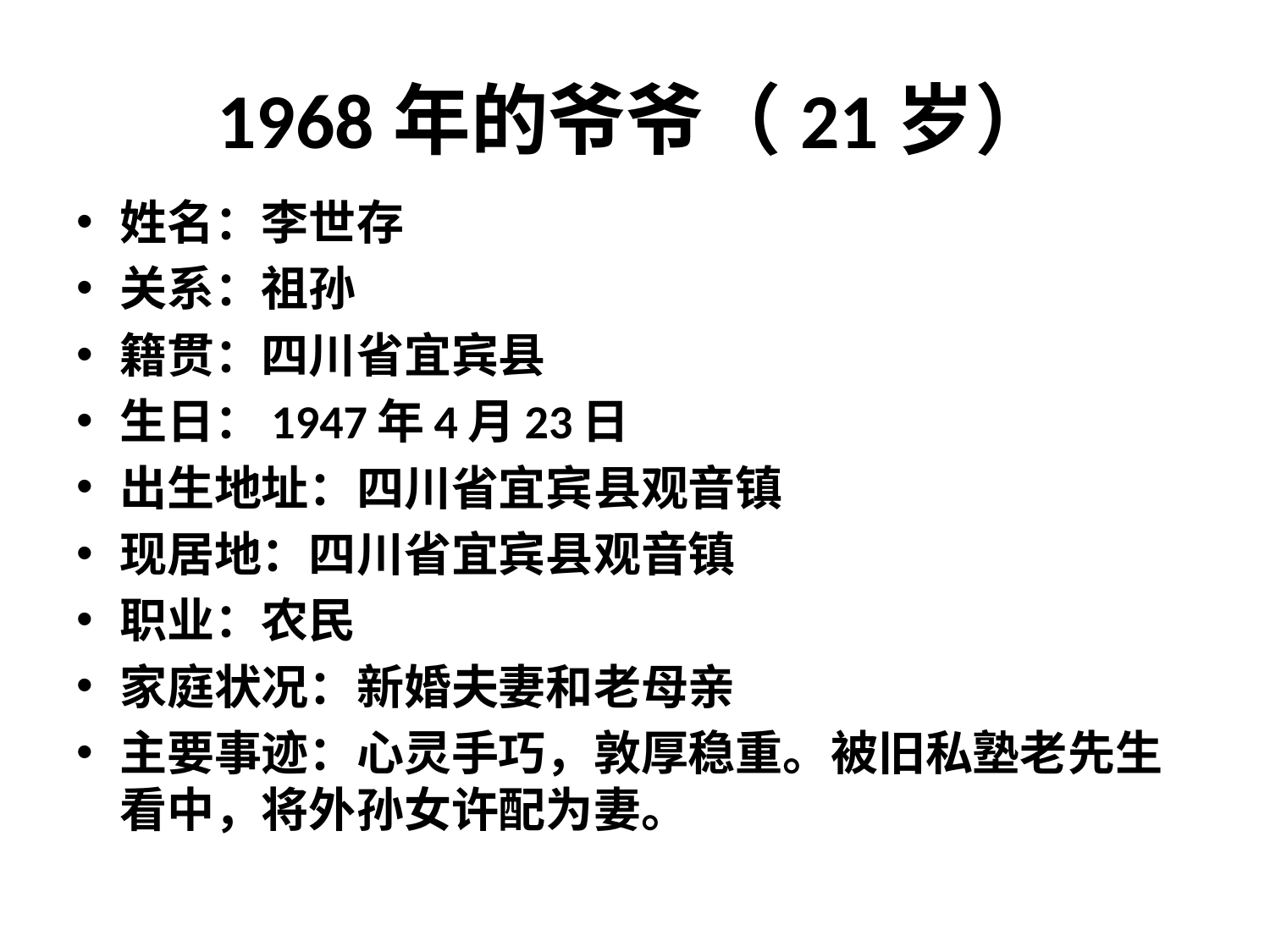

# 1968年的爷爷（21岁）
姓名：李世存
关系：祖孙
籍贯：四川省宜宾县
生日：1947年4月23日
出生地址：四川省宜宾县观音镇
现居地：四川省宜宾县观音镇
职业：农民
家庭状况：新婚夫妻和老母亲
主要事迹：心灵手巧，敦厚稳重。被旧私塾老先生看中，将外孙女许配为妻。